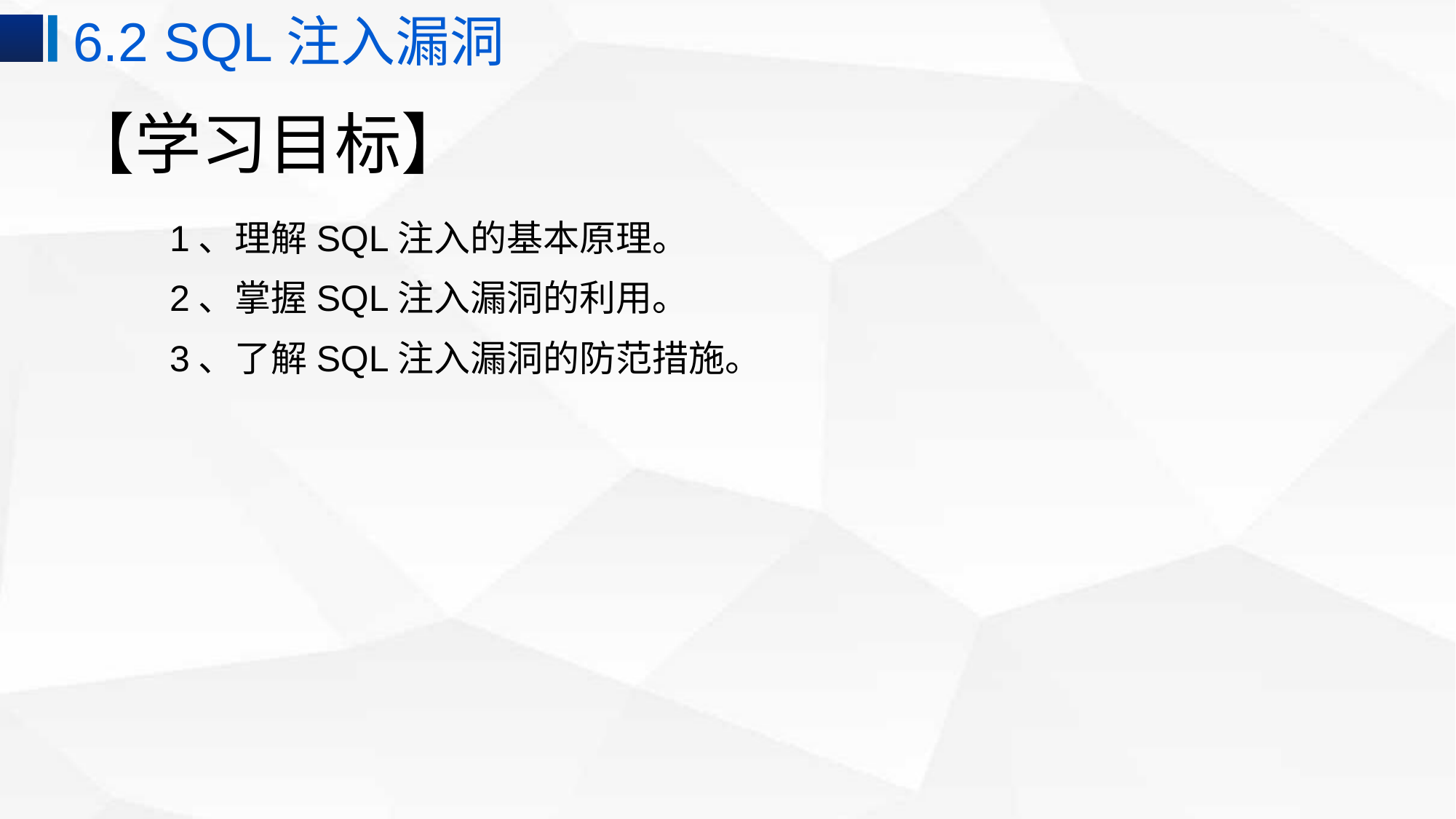

6.2 SQL注入漏洞

# 【学习目标】
1、理解SQL注入的基本原理。
2、掌握SQL注入漏洞的利用。
3、了解SQL注入漏洞的防范措施。